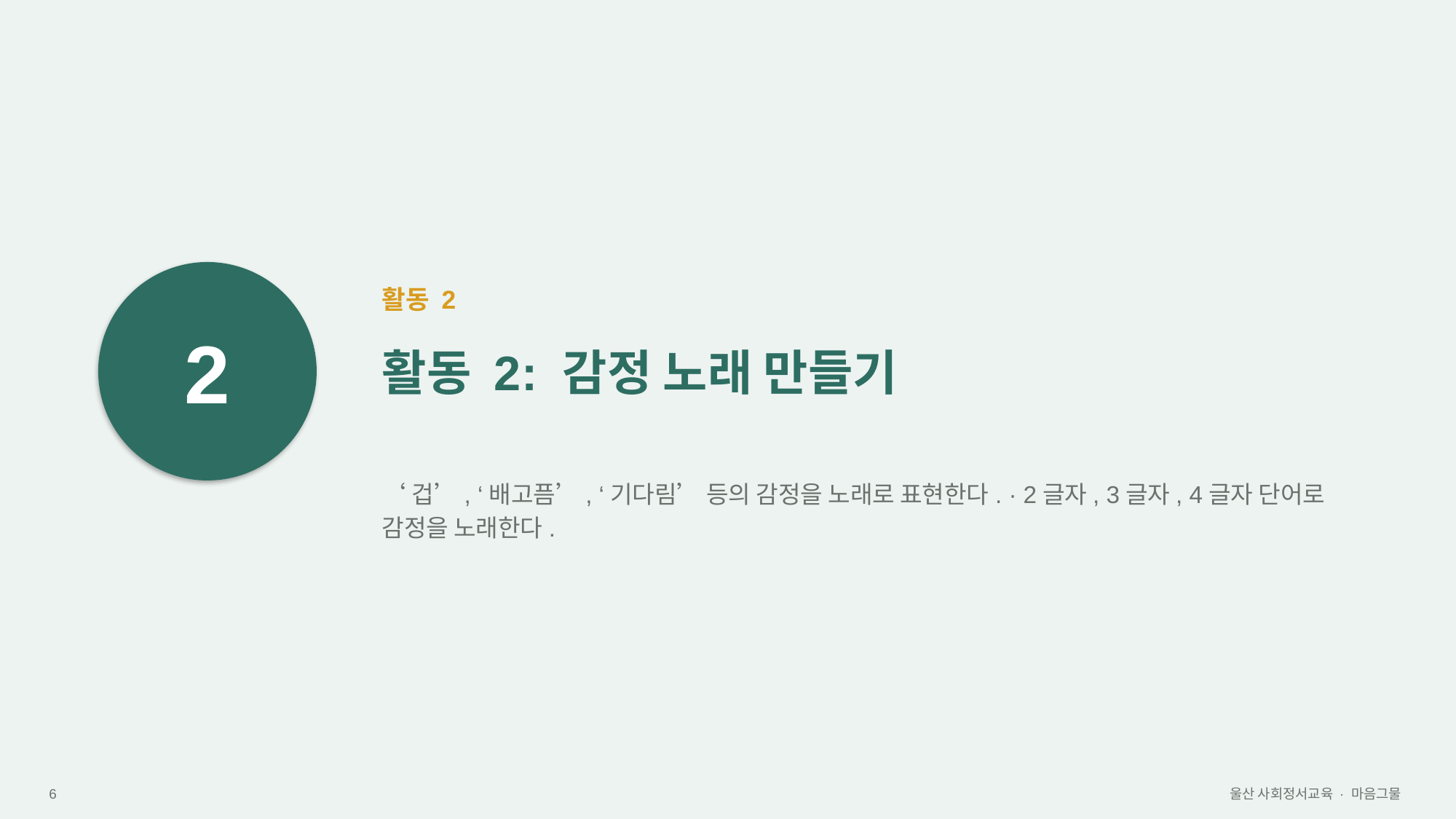

2
활동 2
활동 2: 감정 노래 만들기
‘겁’, ‘배고픔’, ‘기다림’ 등의 감정을 노래로 표현한다. · 2글자, 3글자, 4글자 단어로 감정을 노래한다.
6
울산 사회정서교육 · 마음그물